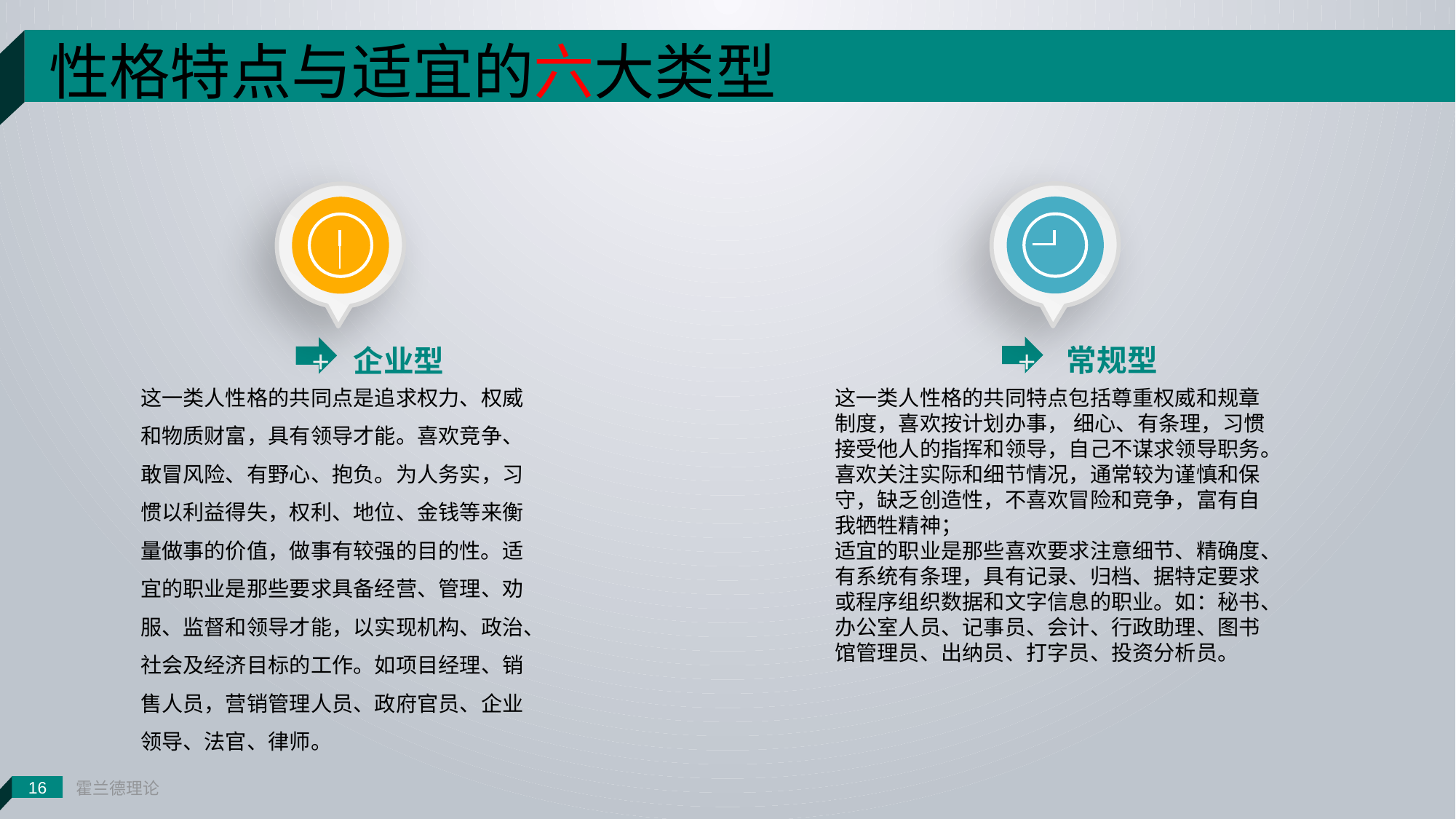

性格特点与适宜的六大类型

16
霍兰德理论

常规型
+

企业型
+

这一类人性格的共同点是追求权力、权威和物质财富，具有领导才能。喜欢竞争、敢冒风险、有野心、抱负。为人务实，习惯以利益得失，权利、地位、金钱等来衡量做事的价值，做事有较强的目的性。适宜的职业是那些要求具备经营、管理、劝服、监督和领导才能，以实现机构、政治、社会及经济目标的工作。如项目经理、销售人员，营销管理人员、政府官员、企业领导、法官、律师。

这一类人性格的共同特点包括尊重权威和规章制度，喜欢按计划办事， 细心、有条理，习惯接受他人的指挥和领导，自己不谋求领导职务。喜欢关注实际和细节情况，通常较为谨慎和保守，缺乏创造性，不喜欢冒险和竞争，富有自我牺牲精神；
适宜的职业是那些喜欢要求注意细节、精确度、有系统有条理，具有记录、归档、据特定要求或程序组织数据和文字信息的职业。如：秘书、办公室人员、记事员、会计、行政助理、图书馆管理员、出纳员、打字员、投资分析员。